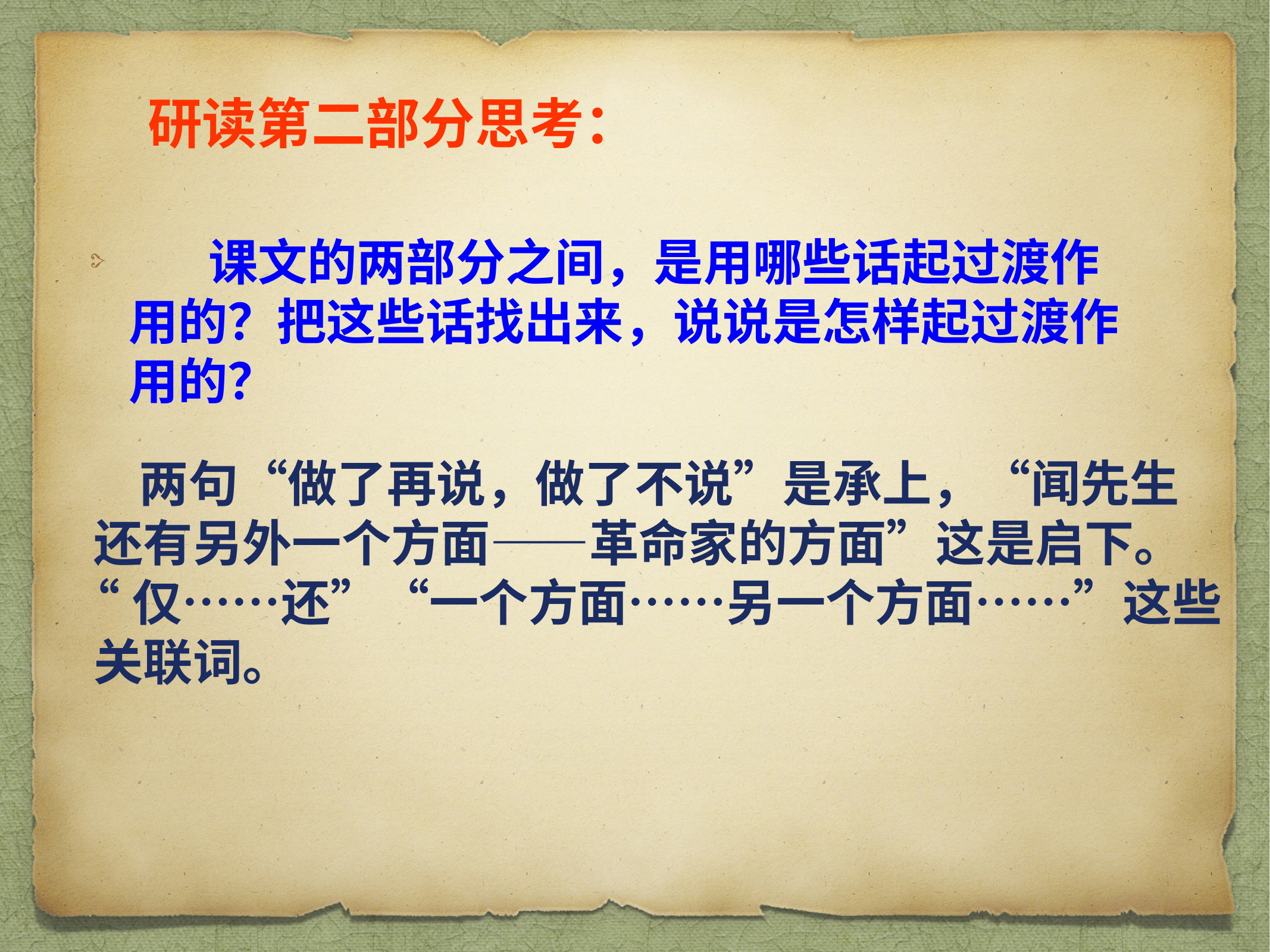

# 研读第二部分思考：
      课文的两部分之间，是用哪些话起过渡作用的？把这些话找出来，说说是怎样起过渡作用的？
        两句“做了再说，做了不说”是承上，“闻先生
    还有另外一个方面——革命家的方面”这是启下。
   “仅……还”“一个方面……另一个方面……”这些
    关联词。